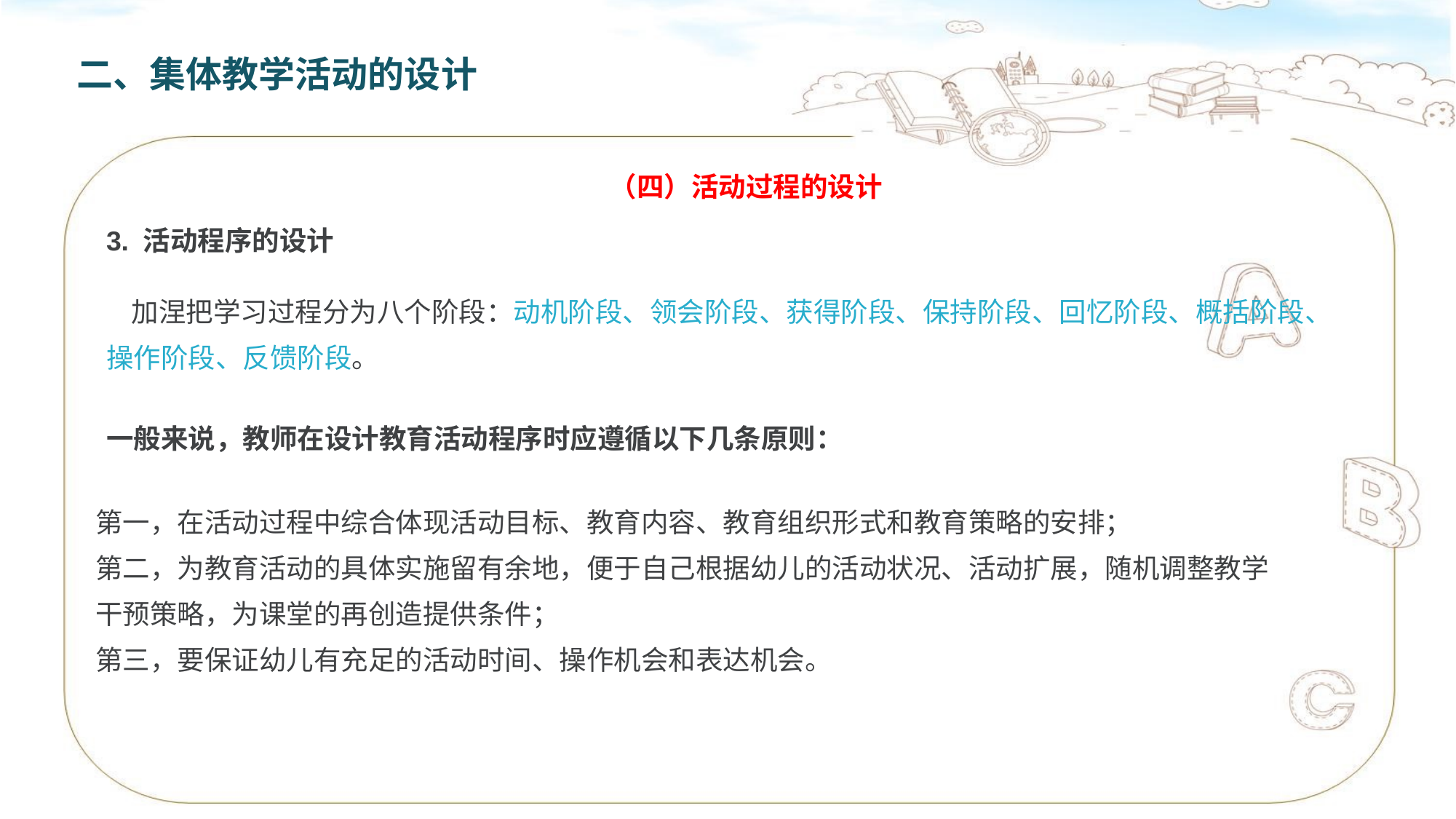

二、集体教学活动的设计
（四）活动过程的设计
3. 活动程序的设计
   加涅把学习过程分为八个阶段：动机阶段、领会阶段、获得阶段、保持阶段、回忆阶段、概括阶段、操作阶段、反馈阶段。
一般来说，教师在设计教育活动程序时应遵循以下几条原则：
第一，在活动过程中综合体现活动目标、教育内容、教育组织形式和教育策略的安排；
第二，为教育活动的具体实施留有余地，便于自己根据幼儿的活动状况、活动扩展，随机调整教学干预策略，为课堂的再创造提供条件；
第三，要保证幼儿有充足的活动时间、操作机会和表达机会。